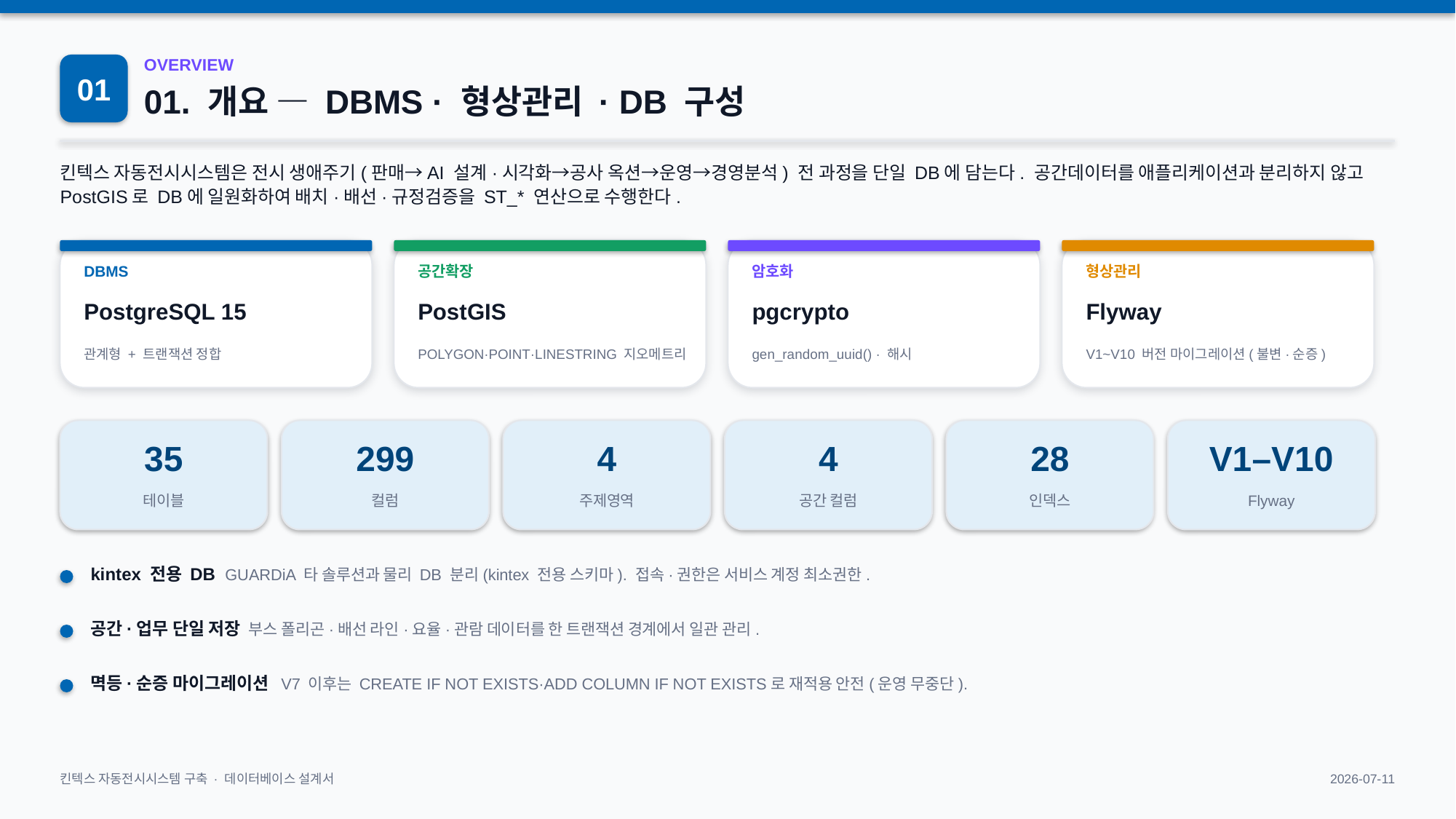

01
OVERVIEW
01. 개요 — DBMS · 형상관리 · DB 구성

킨텍스 자동전시시스템은 전시 생애주기(판매→AI 설계·시각화→공사 옥션→운영→경영분석) 전 과정을 단일 DB에 담는다. 공간데이터를 애플리케이션과 분리하지 않고 PostGIS로 DB에 일원화하여 배치·배선·규정검증을 ST_* 연산으로 수행한다.

DBMS
공간확장
암호화
형상관리
PostgreSQL 15
PostGIS
pgcrypto
Flyway
관계형 + 트랜잭션 정합
POLYGON·POINT·LINESTRING 지오메트리
gen_random_uuid() · 해시
V1~V10 버전 마이그레이션(불변·순증)

35
299
4
4
28
V1–V10
테이블
컬럼
주제영역
공간 컬럼
인덱스
Flyway
kintex 전용 DB  GUARDiA 타 솔루션과 물리 DB 분리(kintex 전용 스키마). 접속·권한은 서비스 계정 최소권한.

공간·업무 단일 저장  부스 폴리곤·배선 라인·요율·관람 데이터를 한 트랜잭션 경계에서 일관 관리.

멱등·순증 마이그레이션  V7 이후는 CREATE IF NOT EXISTS·ADD COLUMN IF NOT EXISTS로 재적용 안전(운영 무중단).

킨텍스 자동전시시스템 구축 · 데이터베이스 설계서
2026-07-11